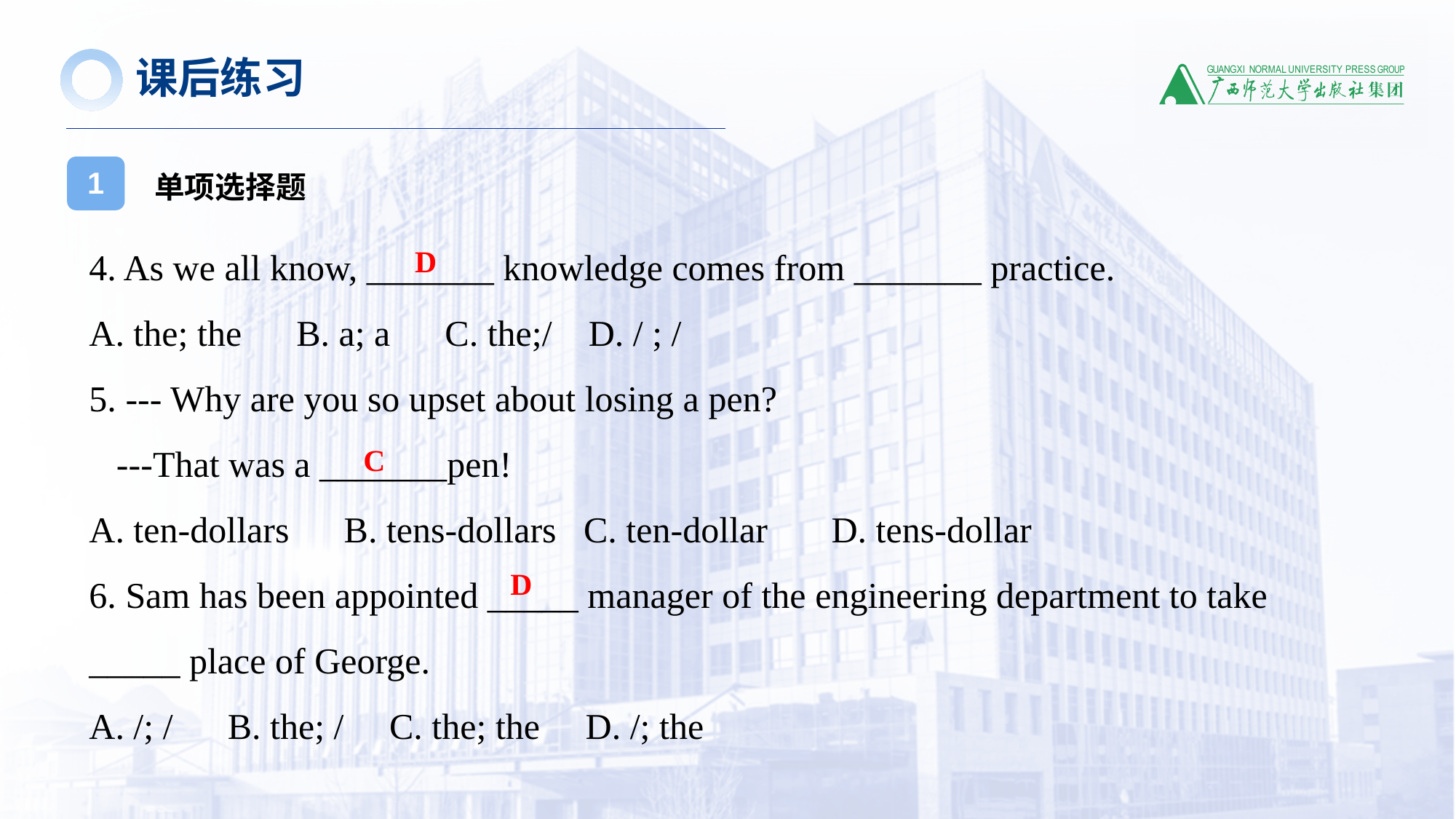

课后练习

单项选择题
1

4. As we all know, _______ knowledge comes from _______ practice.
A. the; the      B. a; a      C. the;/    D. / ; /
5. --- Why are you so upset about losing a pen?
   ---That was a _______pen!
A. ten-dollars      B. tens-dollars   C. ten-dollar       D. tens-dollar
6. Sam has been appointed _____ manager of the engineering department to take _____ place of George.
A. /; /      B. the; /     C. the; the     D. /; the
D
C
D